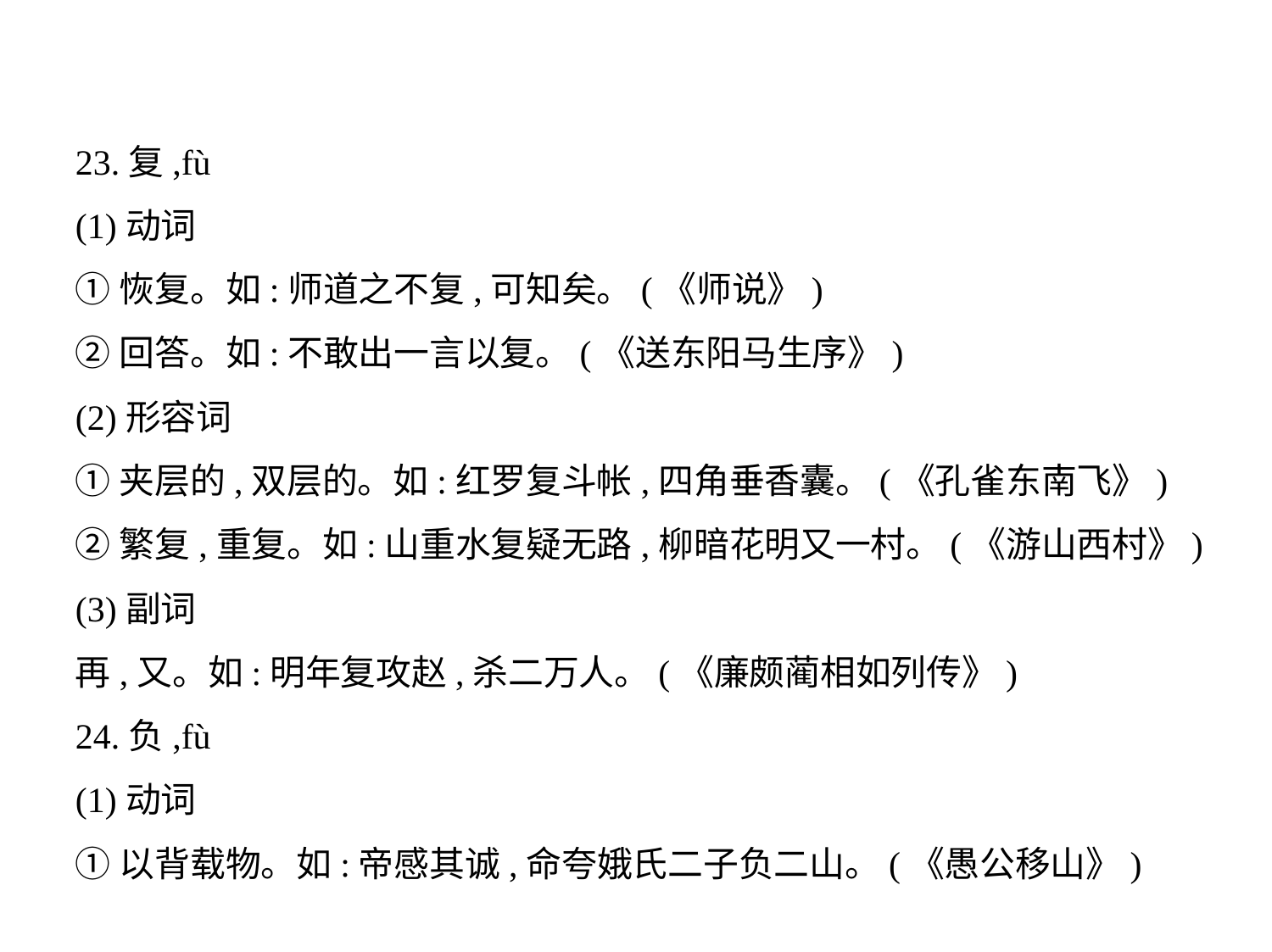

23.复,fù
(1)动词
①恢复。如:师道之不复,可知矣。(《师说》)
②回答。如:不敢出一言以复。(《送东阳马生序》)
(2)形容词
①夹层的,双层的。如:红罗复斗帐,四角垂香囊。(《孔雀东南飞》)
②繁复,重复。如:山重水复疑无路,柳暗花明又一村。(《游山西村》)
(3)副词
再,又。如:明年复攻赵,杀二万人。(《廉颇蔺相如列传》)
24.负,fù
(1)动词
①以背载物。如:帝感其诚,命夸娥氏二子负二山。(《愚公移山》)